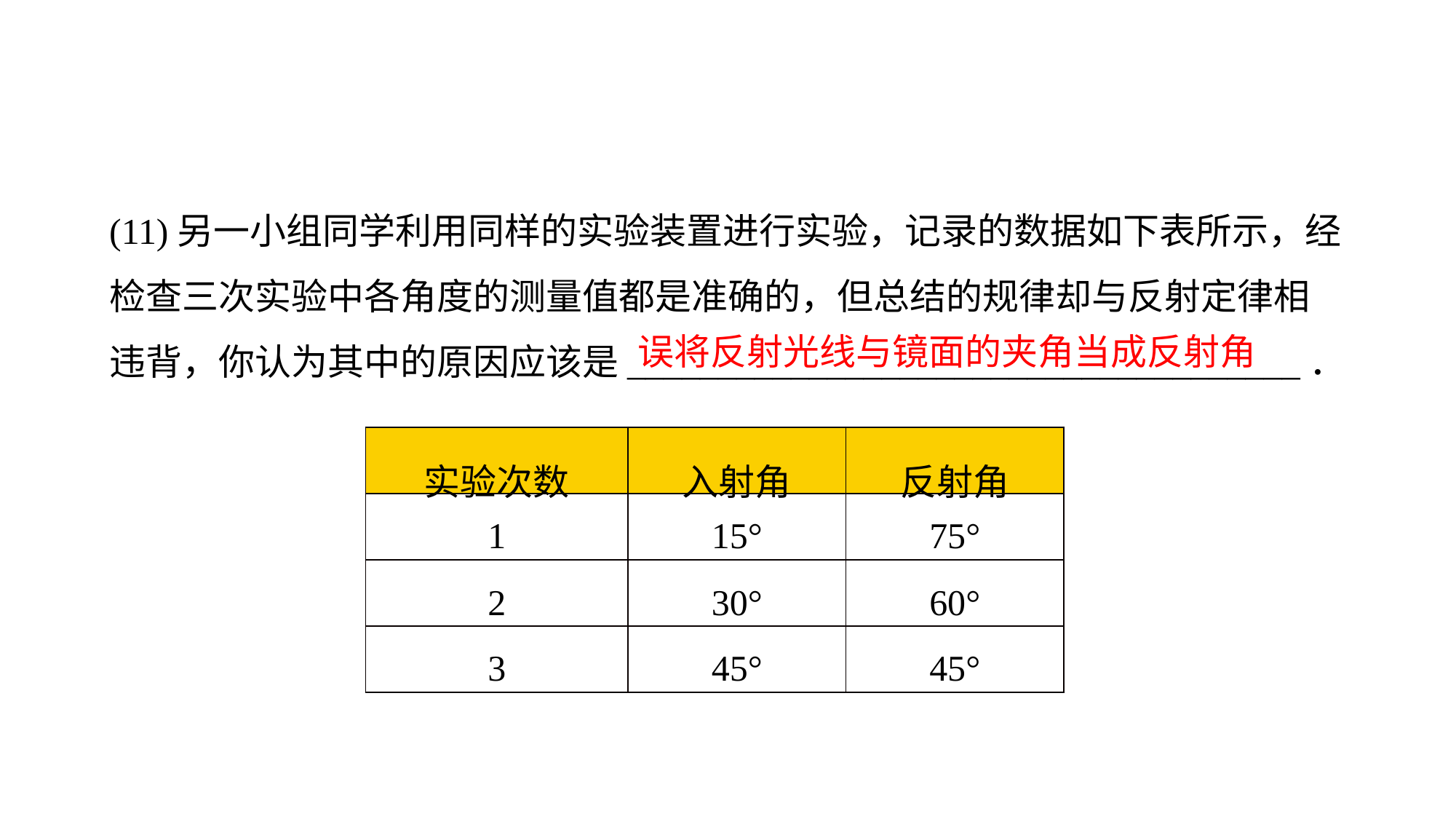

(11)另一小组同学利用同样的实验装置进行实验，记录的数据如下表所示，经检查三次实验中各角度的测量值都是准确的，但总结的规律却与反射定律相违背，你认为其中的原因应该是_____________________________________．
误将反射光线与镜面的夹角当成反射角
| 实验次数 | 入射角 | 反射角 |
| --- | --- | --- |
| 1 | 15° | 75° |
| 2 | 30° | 60° |
| 3 | 45° | 45° |